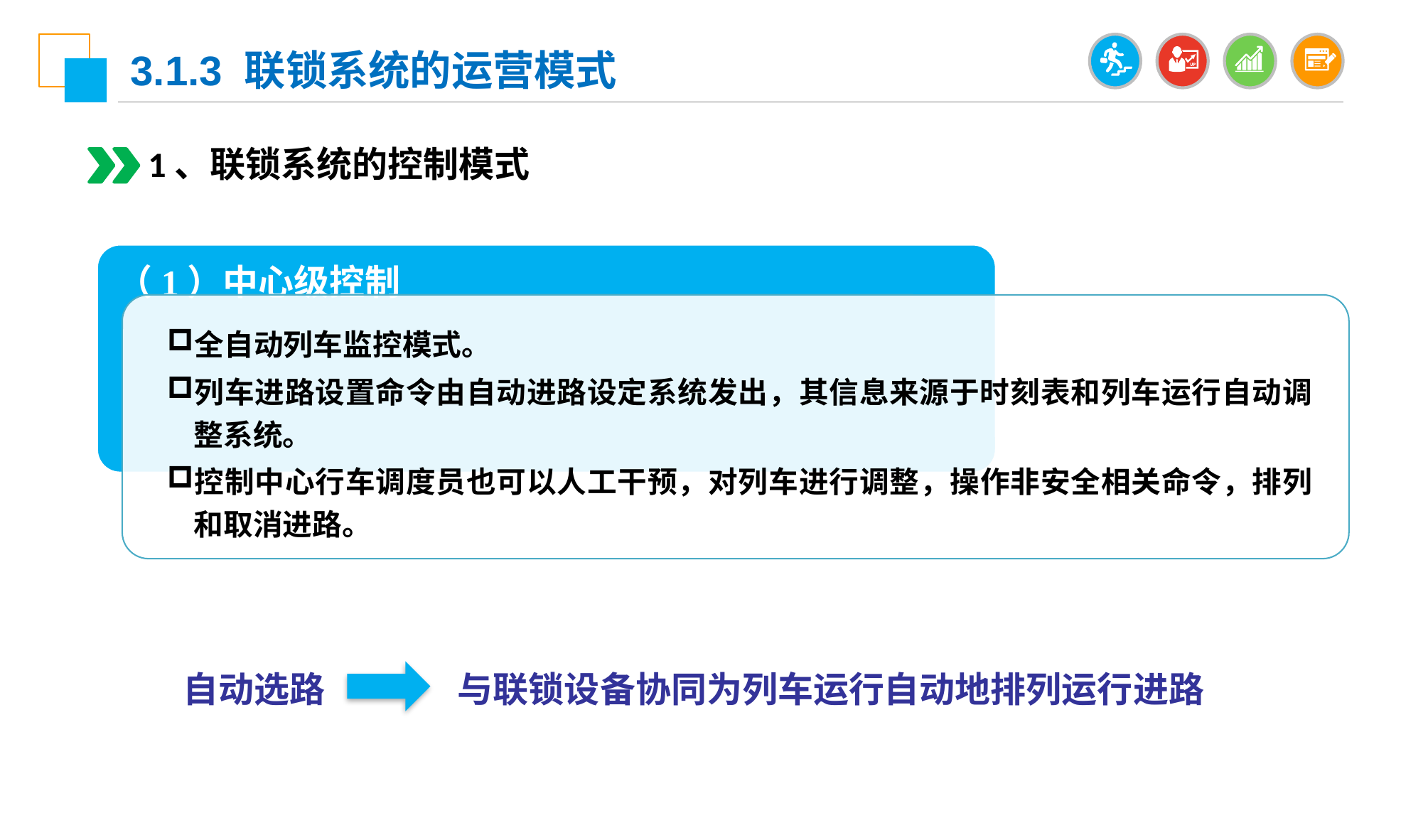

3.1.3 联锁系统的运营模式
1、联锁系统的控制模式

（1）中心级控制

全自动列车监控模式。
列车进路设置命令由自动进路设定系统发出，其信息来源于时刻表和列车运行自动调整系统。
控制中心行车调度员也可以人工干预，对列车进行调整，操作非安全相关命令，排列和取消进路。
自动选路

与联锁设备协同为列车运行自动地排列运行进路